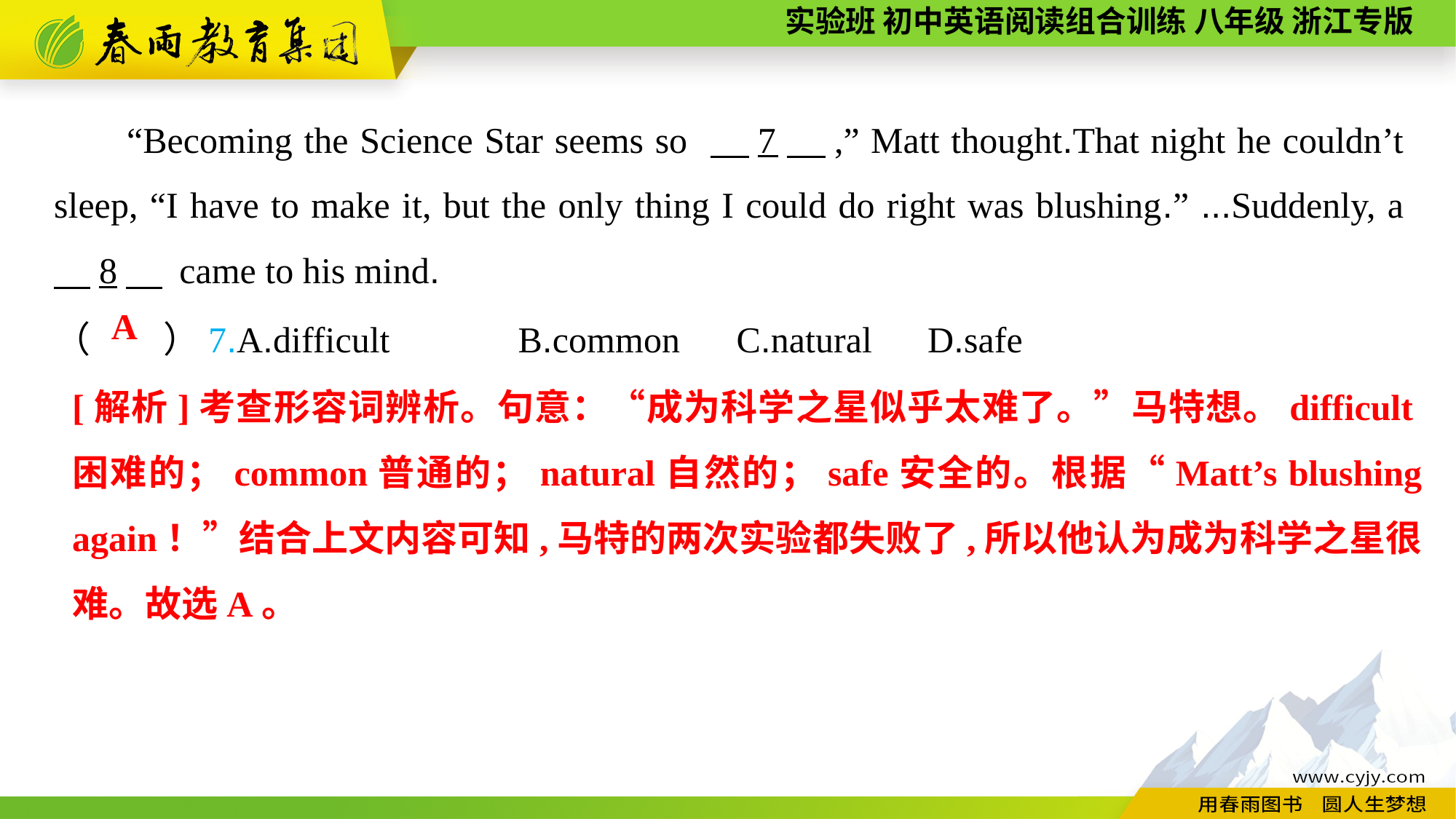

“Becoming the Science Star seems so 　7　,” Matt thought.That night he couldn’t sleep, “I have to make it, but the only thing I could do right was blushing.” ...Suddenly, a 　8　 came to his mind.
（　　）7.A.difficult	   B.common	   C.natural	D.safe
A
[解析]考查形容词辨析。句意：“成为科学之星似乎太难了。”马特想。difficult困难的；common普通的；natural自然的；safe安全的。根据“Matt’s blushing again！”结合上文内容可知,马特的两次实验都失败了,所以他认为成为科学之星很难。故选A。